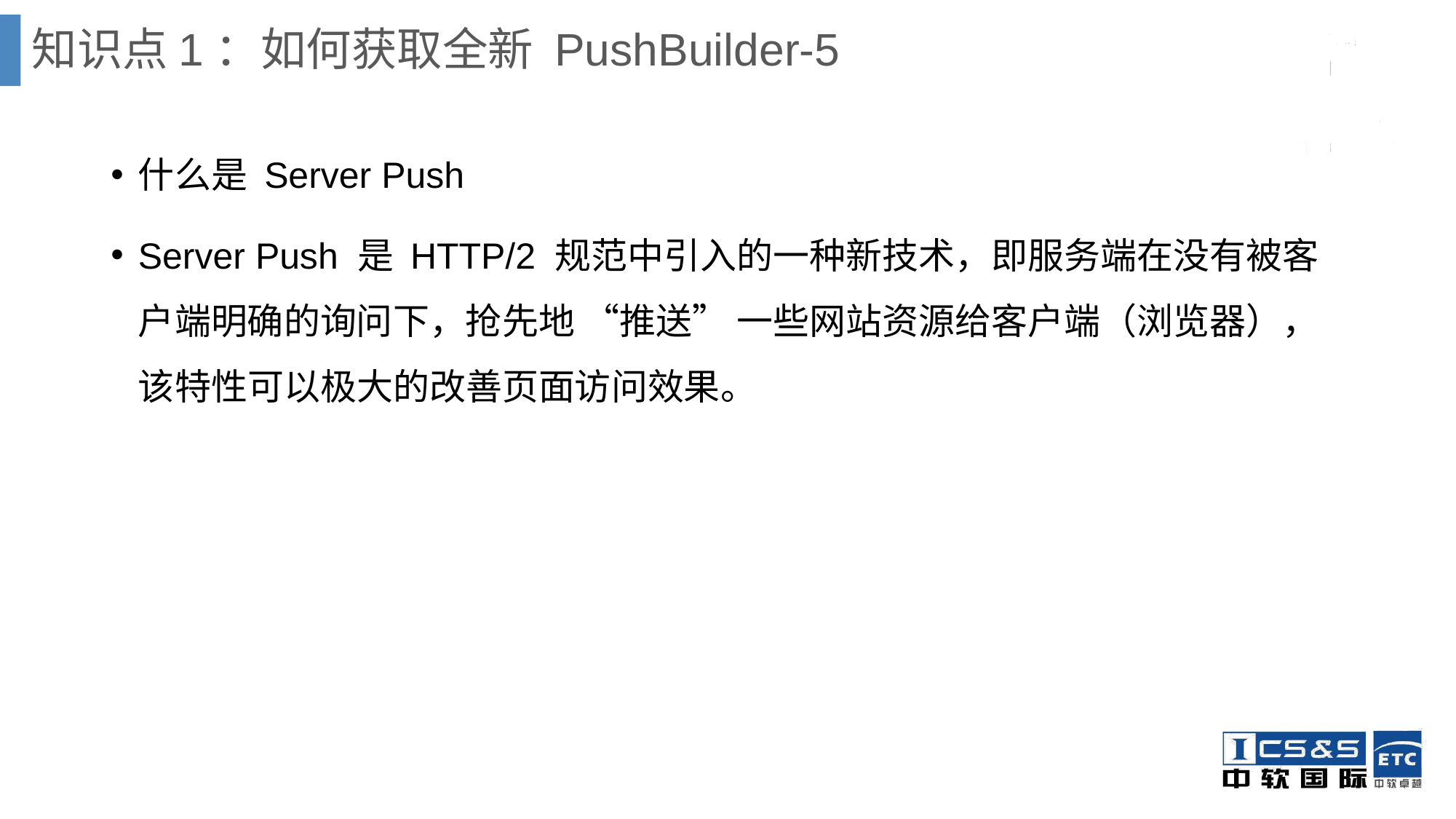

# 知识点1：如何获取全新 PushBuilder-5
什么是 Server Push
Server Push 是 HTTP/2 规范中引入的一种新技术，即服务端在没有被客户端明确的询问下，抢先地 “推送” 一些网站资源给客户端（浏览器），该特性可以极大的改善页面访问效果。